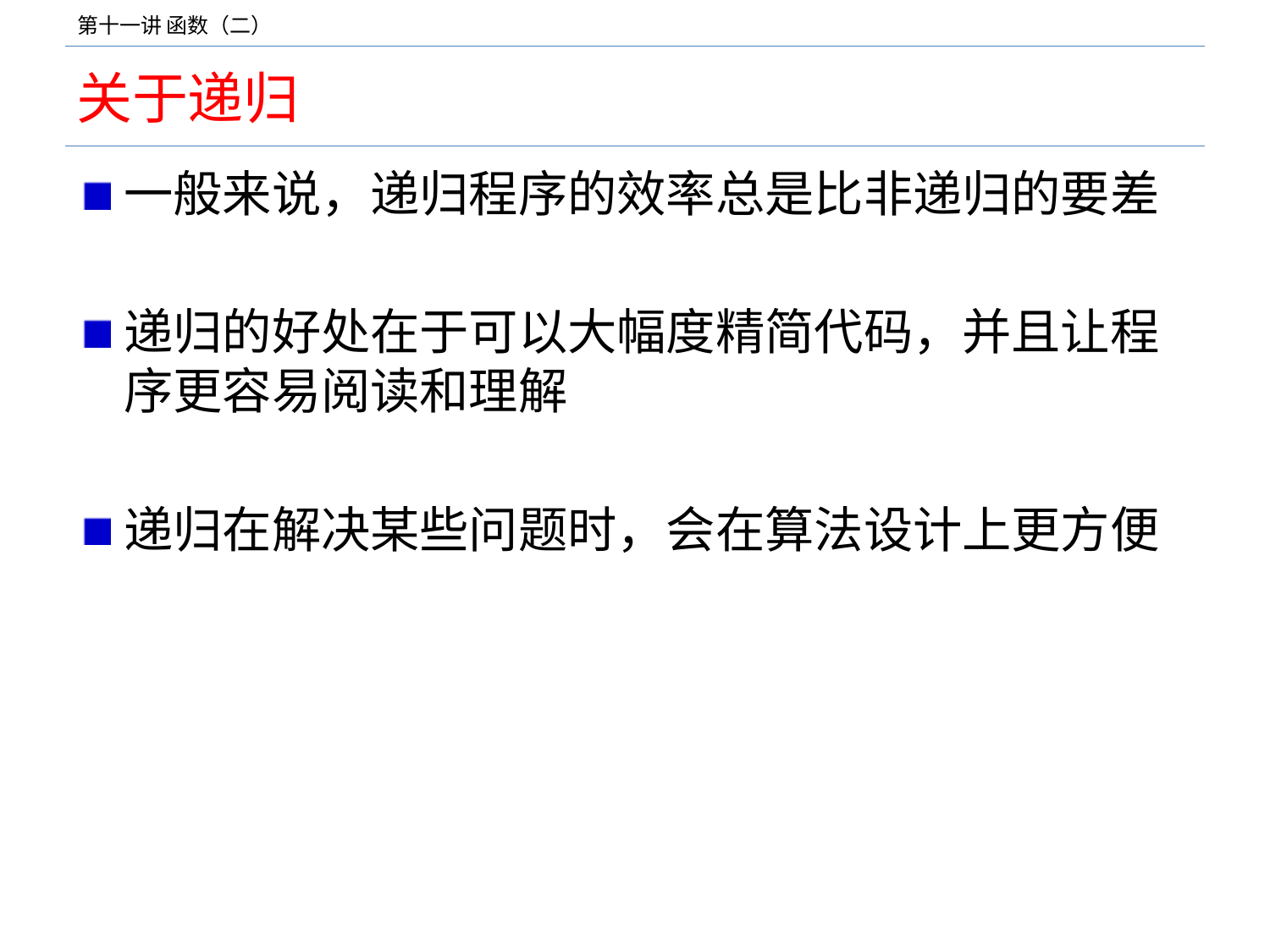

# 关于递归
一般来说，递归程序的效率总是比非递归的要差

递归的好处在于可以大幅度精简代码，并且让程序更容易阅读和理解

递归在解决某些问题时，会在算法设计上更方便